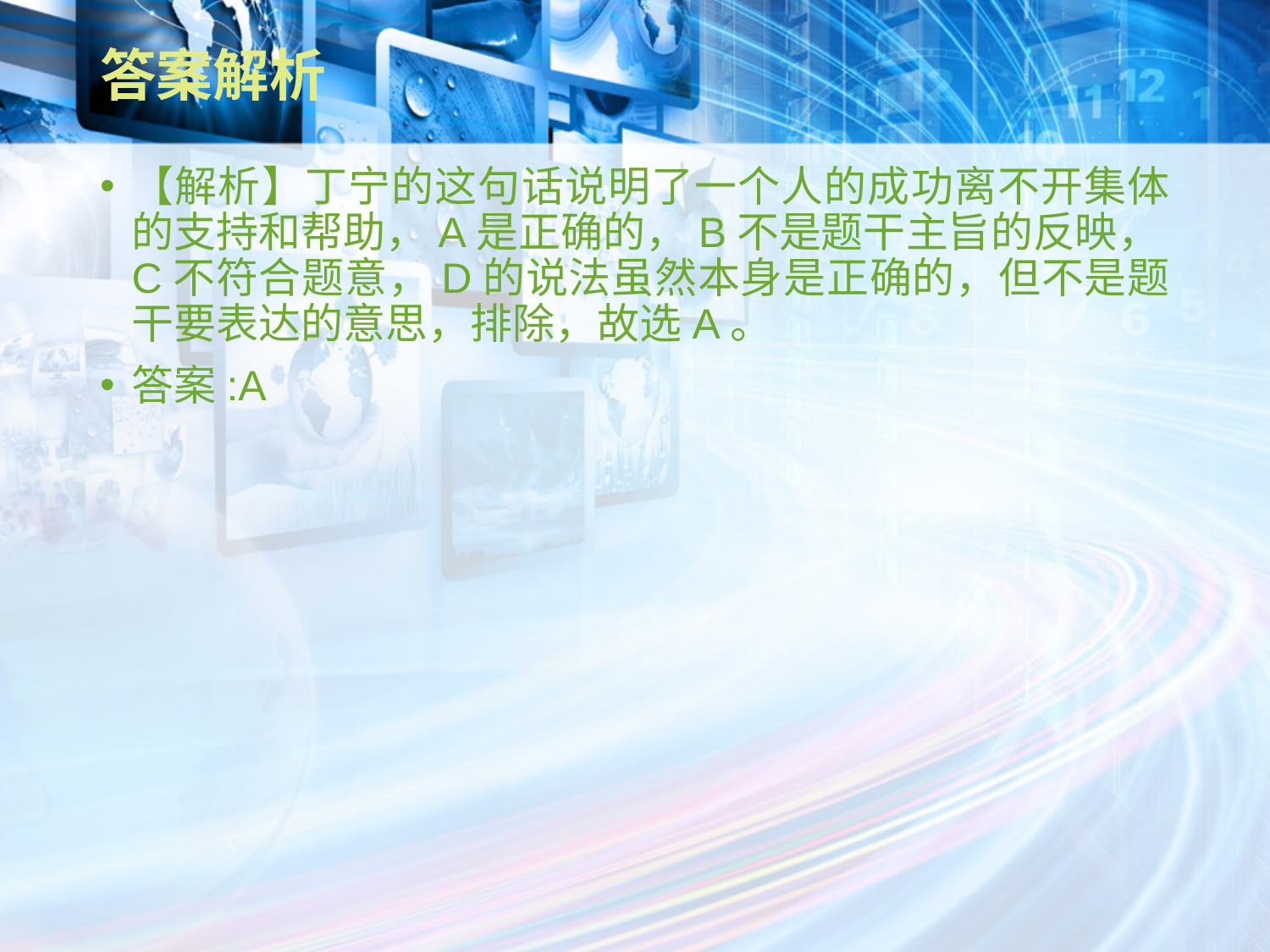

# 答案解析
【解析】丁宁的这句话说明了一个人的成功离不开集体的支持和帮助，A是正确的，B不是题干主旨的反映，C不符合题意，D的说法虽然本身是正确的，但不是题干要表达的意思，排除，故选A。
答案:A